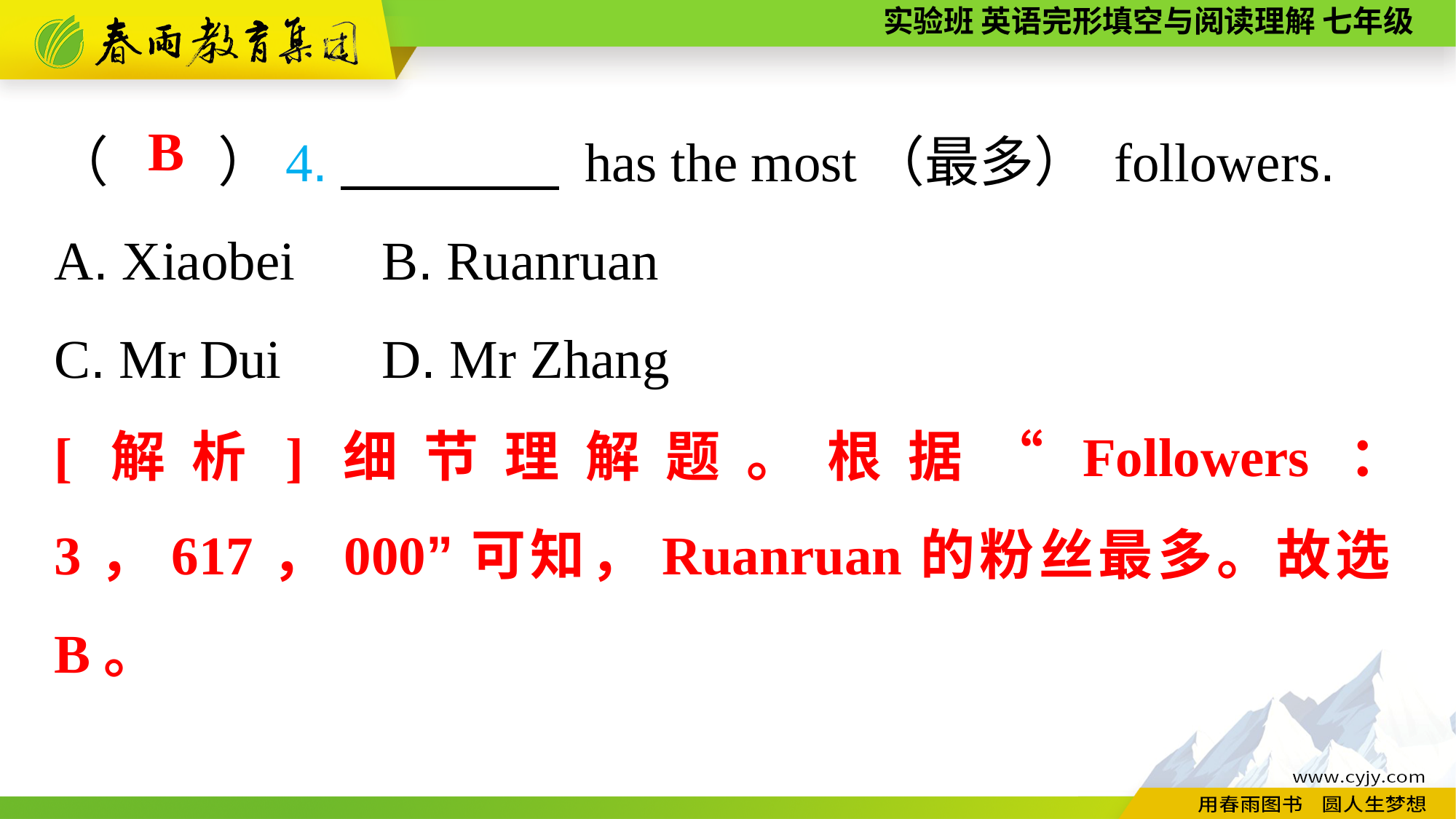

（　　）4.　　　　 has the most（最多） followers.
A. Xiaobei	B. Ruanruan
C. Mr Dui	D. Mr Zhang
B
[解析]细节理解题。根据“Followers： 3，617，000”可知，Ruanruan的粉丝最多。故选B。